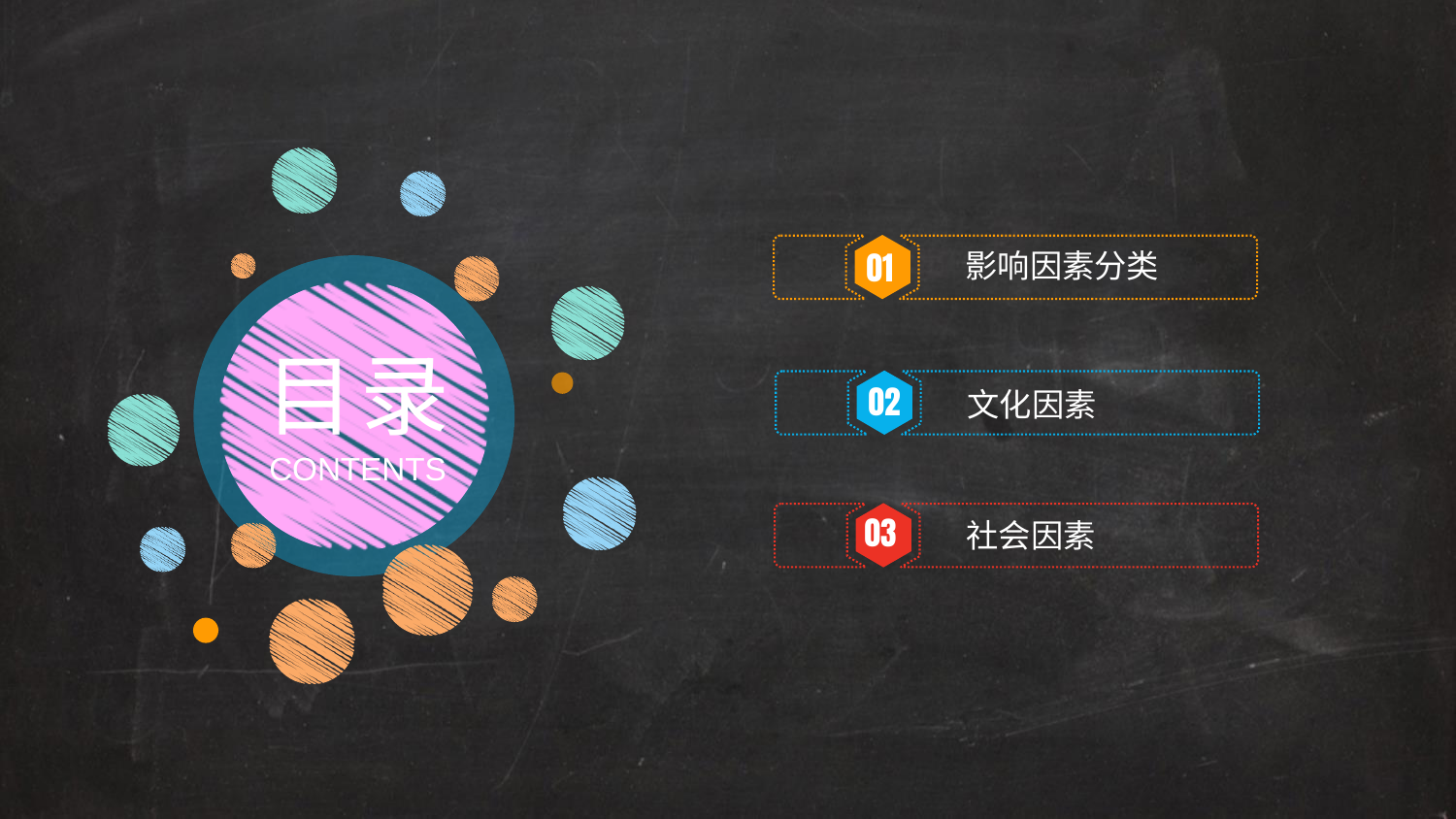

影响因素分类
01

目录

文化因素
02

CONTENTS

社会因素
03